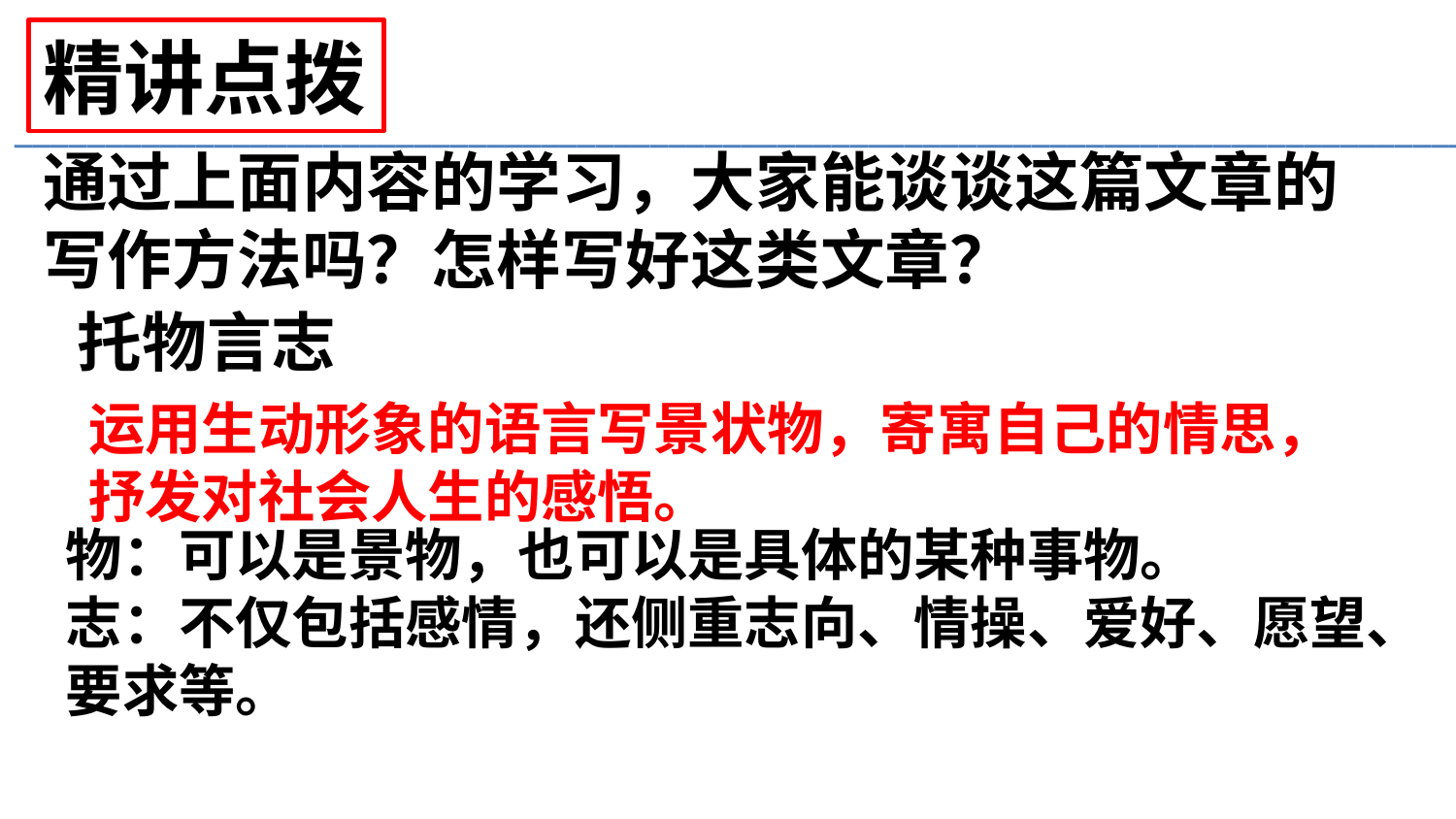

精讲点拨
________________________________________________________________________________
通过上面内容的学习，大家能谈谈这篇文章的写作方法吗？怎样写好这类文章？
托物言志
运用生动形象的语言写景状物，寄寓自己的情思，抒发对社会人生的感悟。

物：可以是景物，也可以是具体的某种事物。
志：不仅包括感情，还侧重志向、情操、爱好、愿望、要求等。